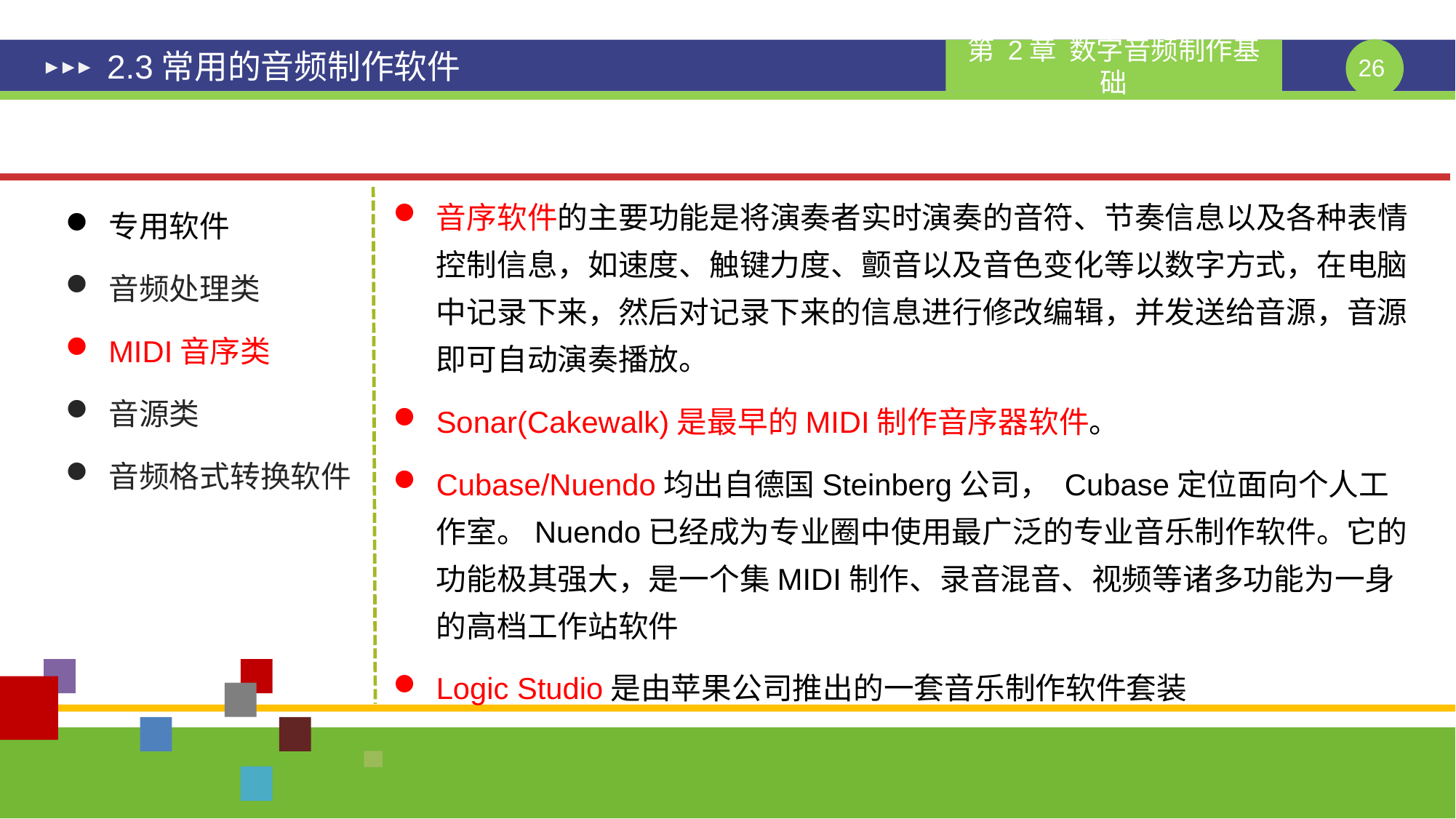

# 2.3常用的音频制作软件

音序软件的主要功能是将演奏者实时演奏的音符、节奏信息以及各种表情控制信息，如速度、触键力度、颤音以及音色变化等以数字方式，在电脑中记录下来，然后对记录下来的信息进行修改编辑，并发送给音源，音源即可自动演奏播放。
Sonar(Cakewalk)是最早的MIDI制作音序器软件。
Cubase/Nuendo均出自德国Steinberg公司， Cubase定位面向个人工作室。Nuendo已经成为专业圈中使用最广泛的专业音乐制作软件。它的功能极其强大，是一个集MIDI制作、录音混音、视频等诸多功能为一身的高档工作站软件
Logic Studio是由苹果公司推出的一套音乐制作软件套装
专用软件
音频处理类
MIDI音序类
音源类
音频格式转换软件